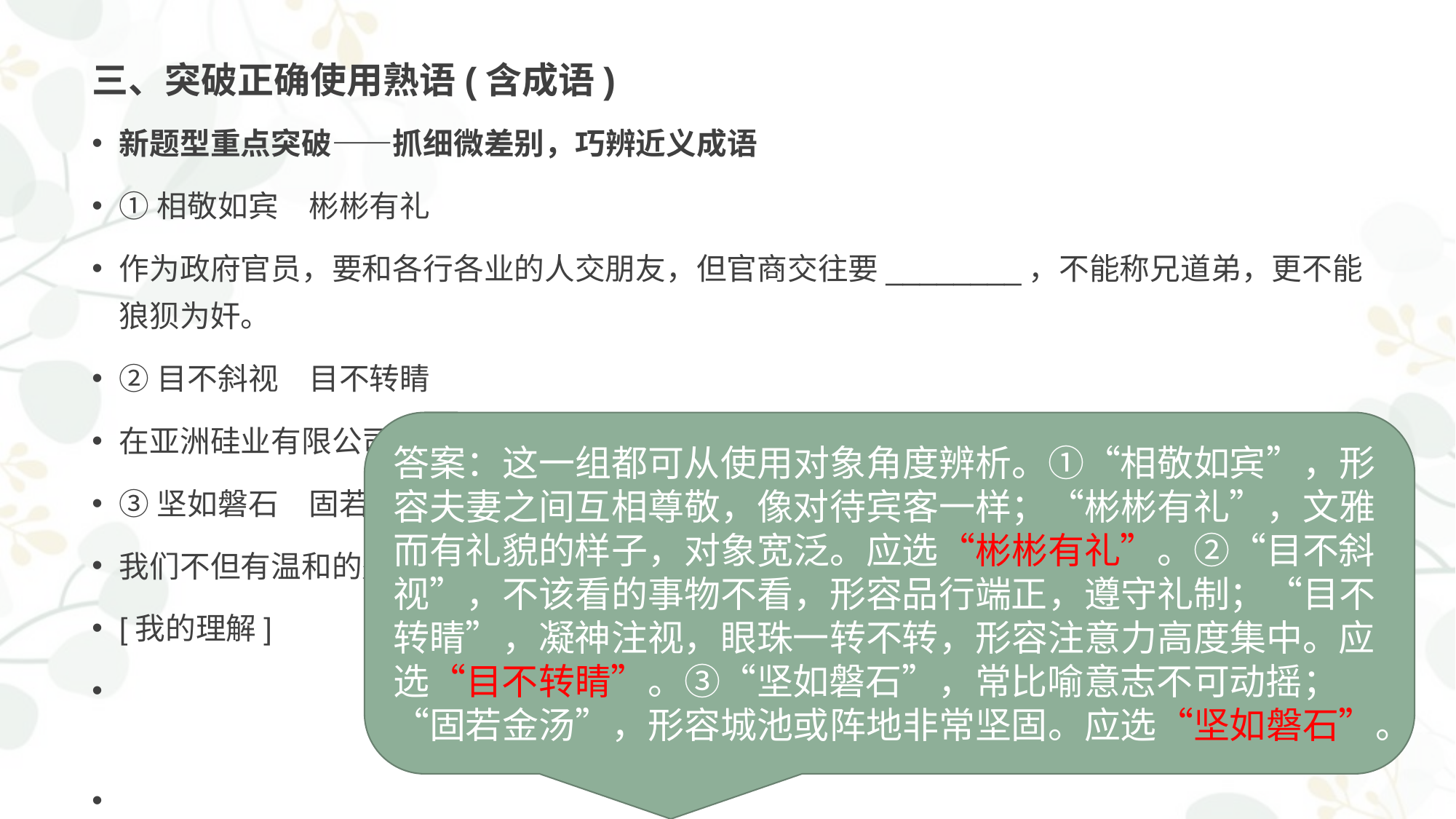

# 三、突破正确使用熟语(含成语)
新题型重点突破——抓细微差别，巧辨近义成语
①相敬如宾　彬彬有礼
作为政府官员，要和各行各业的人交朋友，但官商交往要________，不能称兄道弟，更不能狼狈为奸。
②目不斜视　目不转睛
在亚洲硅业有限公司的鸟瞰图前，学子们________，认真聆听公司总经理王体虎的介绍。
③坚如磐石　固若金汤
我们不但有温和的处事方法，也有________的信念以及点石成金的能力。
[我的理解]

答案：这一组都可从使用对象角度辨析。①“相敬如宾”，形容夫妻之间互相尊敬，像对待宾客一样；“彬彬有礼”，文雅而有礼貌的样子，对象宽泛。应选“彬彬有礼”。②“目不斜视”，不该看的事物不看，形容品行端正，遵守礼制；“目不转睛”，凝神注视，眼珠一转不转，形容注意力高度集中。应选“目不转睛”。③“坚如磐石”，常比喻意志不可动摇；“固若金汤”，形容城池或阵地非常坚固。应选“坚如磐石”。